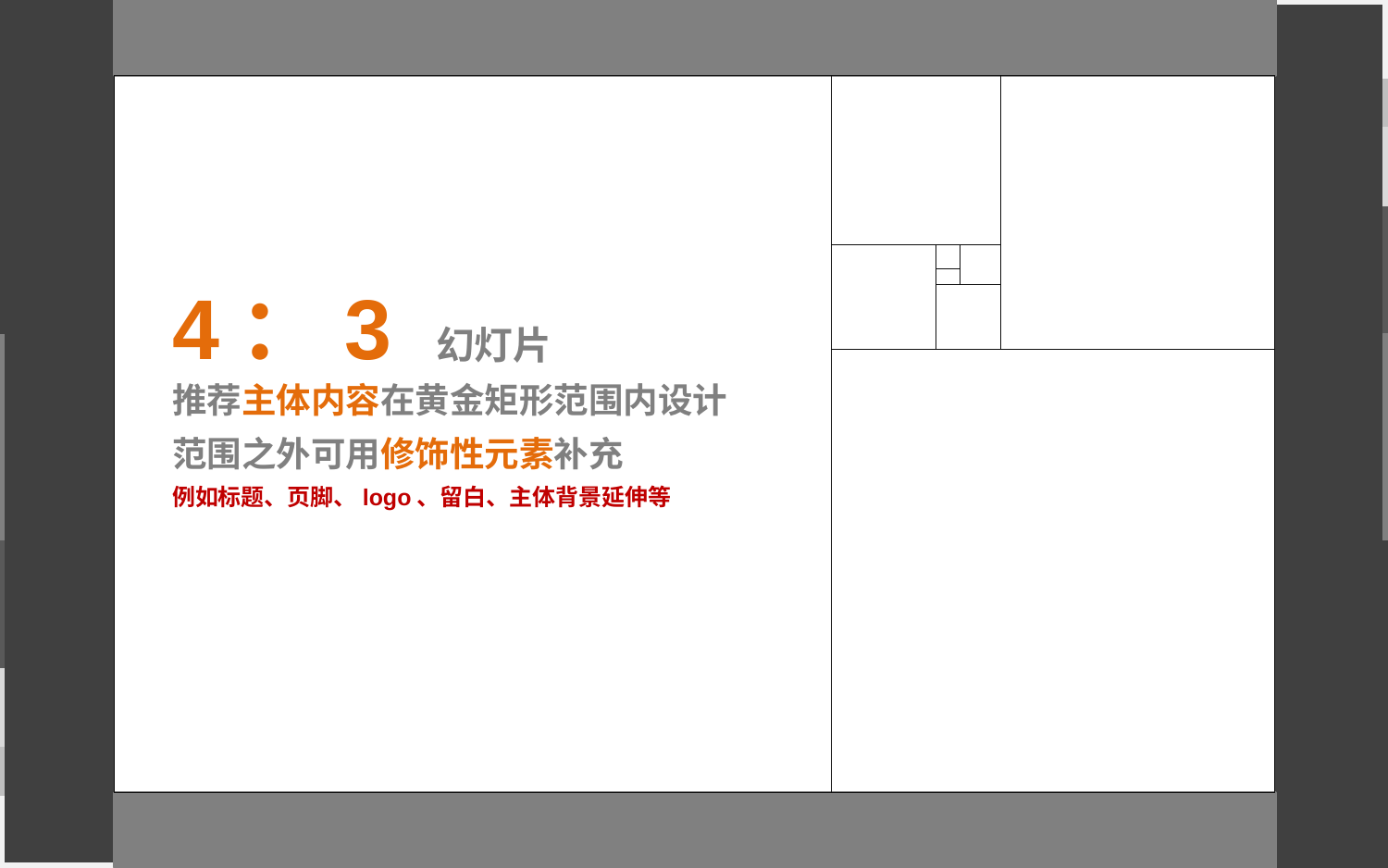

4：3 幻灯片
推荐主体内容在黄金矩形范围内设计
范围之外可用修饰性元素补充
例如标题、页脚、logo、留白、主体背景延伸等